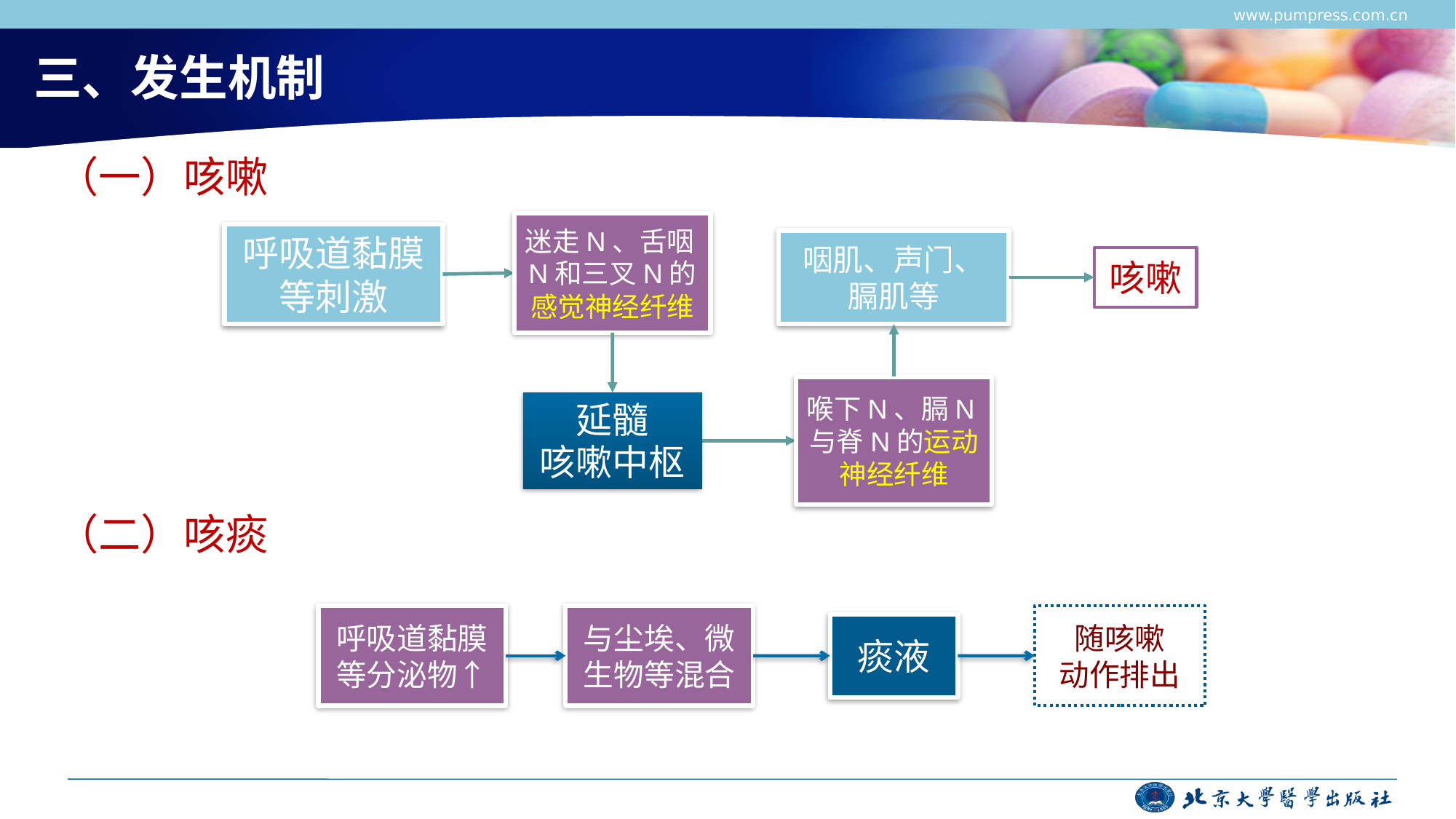

www.pumpress.com.cn
# 三、发生机制
（一）咳嗽

（二）咳痰

迷走N、舌咽N和三叉N的感觉神经纤维
呼吸道黏膜等刺激
咽肌、声门、膈肌等
咳嗽
喉下N、膈N与脊N的运动神经纤维
延髓
咳嗽中枢
呼吸道黏膜等分泌物↑
与尘埃、微生物等混合
随咳嗽
动作排出
痰液